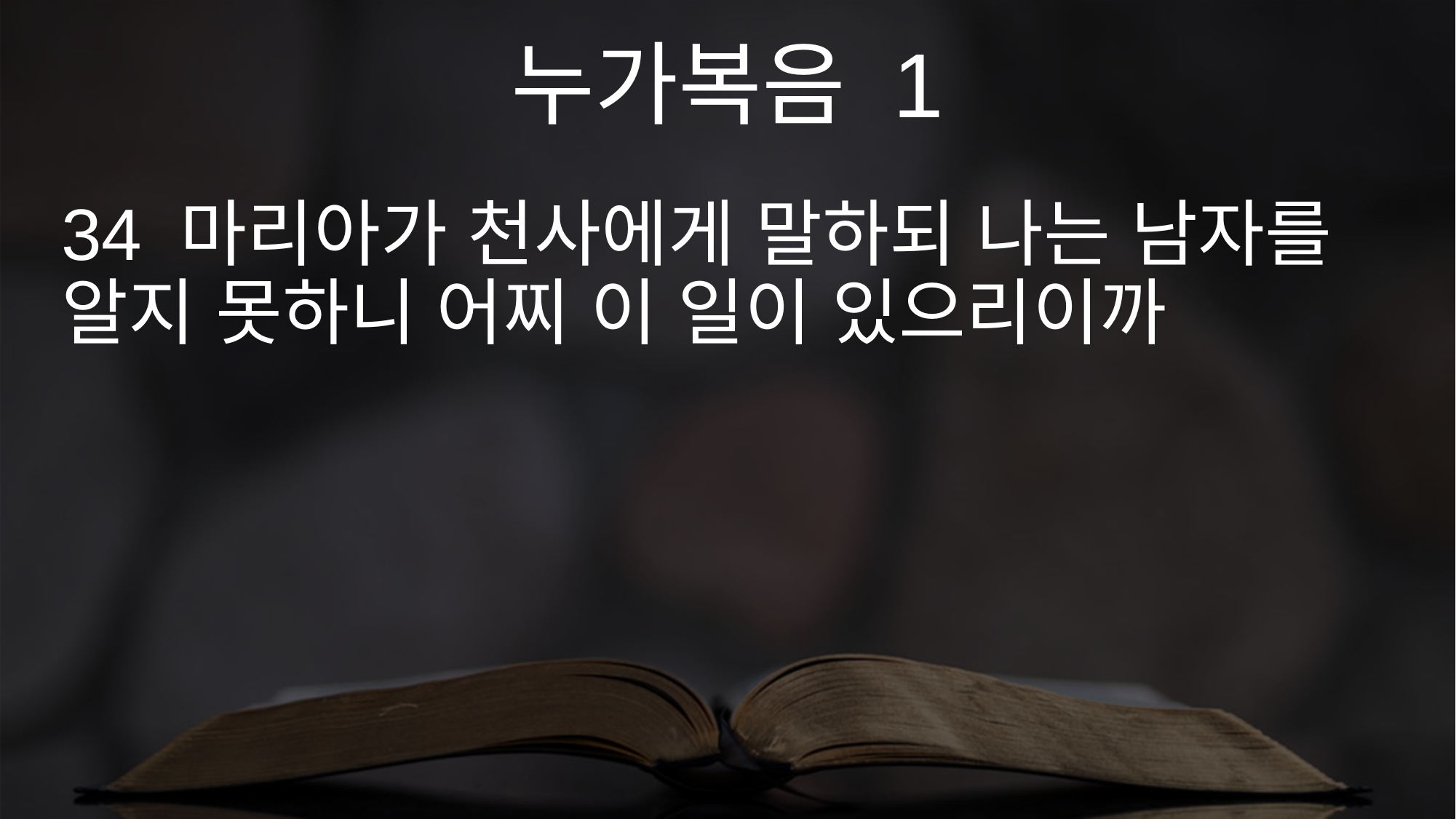

누가복음 1
34 마리아가 천사에게 말하되 나는 남자를 알지 못하니 어찌 이 일이 있으리이까